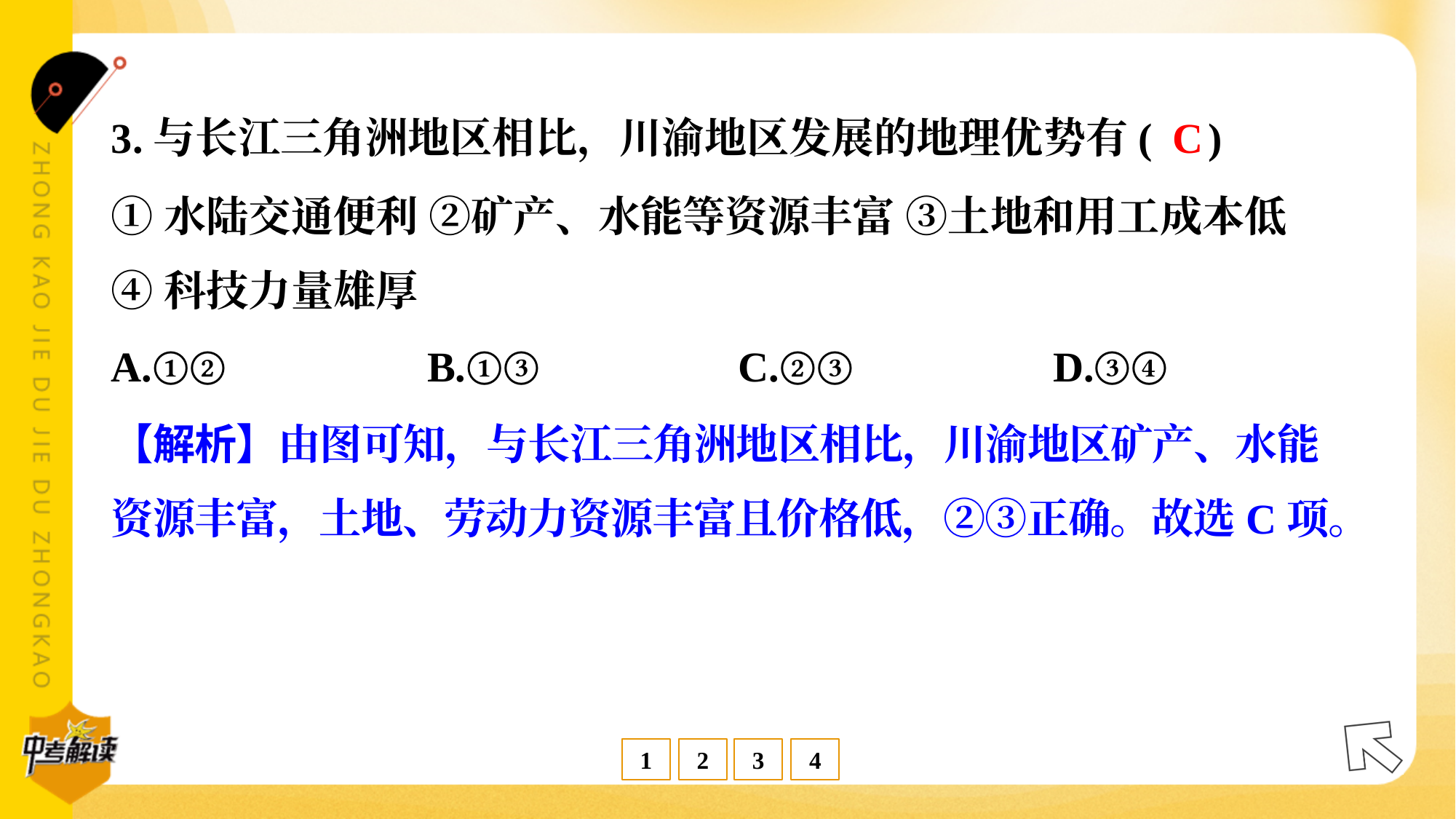

C
3.与长江三角洲地区相比，川渝地区发展的地理优势有(     )
①水陆交通便利 ②矿产、水能等资源丰富 ③土地和用工成本低
④科技力量雄厚
A.①②	B.①③	C.②③	D.③④
【解析】由图可知，与长江三角洲地区相比，川渝地区矿产、水能
资源丰富，土地、劳动力资源丰富且价格低，②③正确。故选C项。